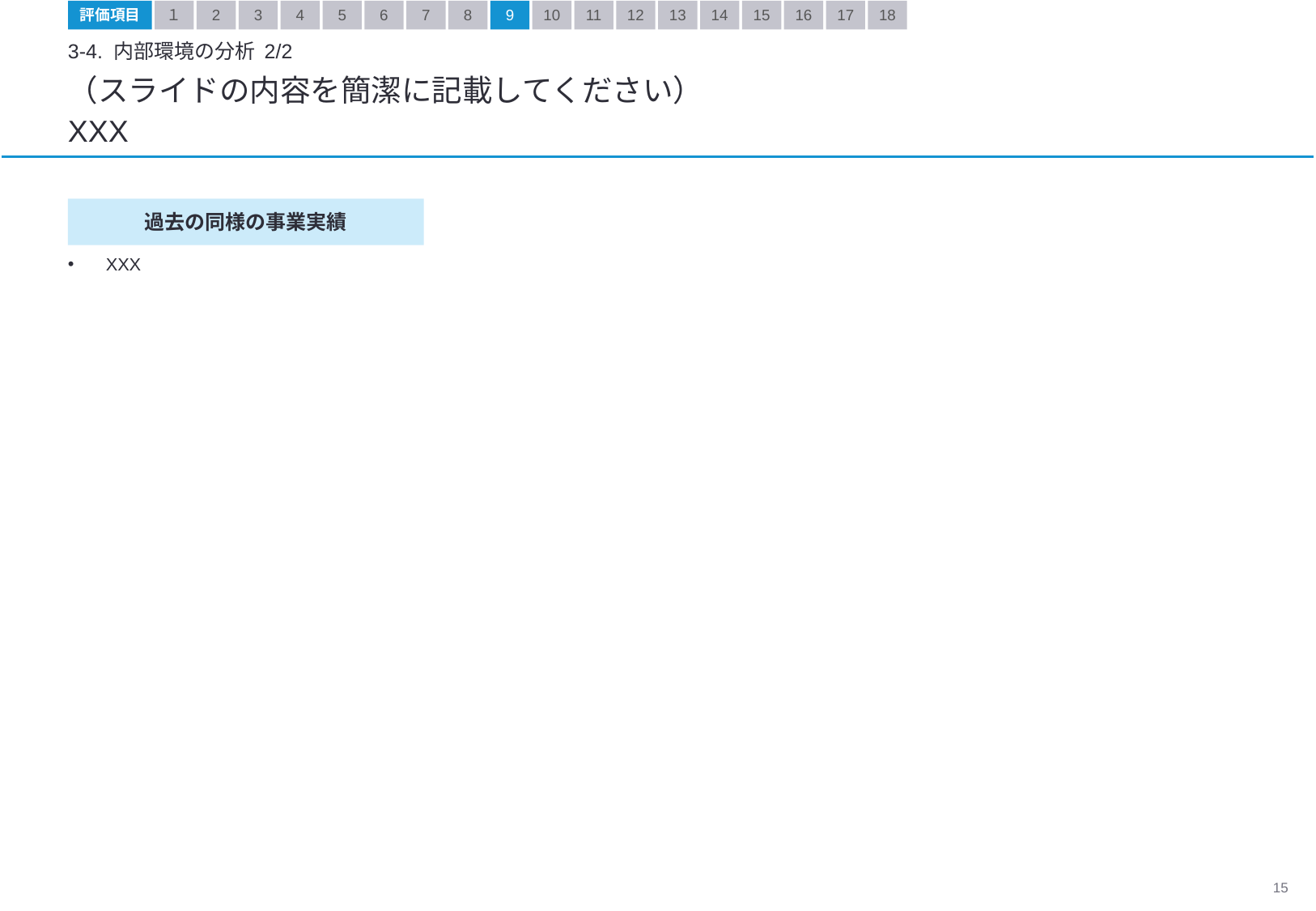

評価項目
１
2
3
4
5
6
7
8
9
10
11
12
13
14
15
16
17
18
3-4. 内部環境の分析 2/2
（スライドの内容を簡潔に記載してください）
XXX
過去の同様の事業実績
XXX